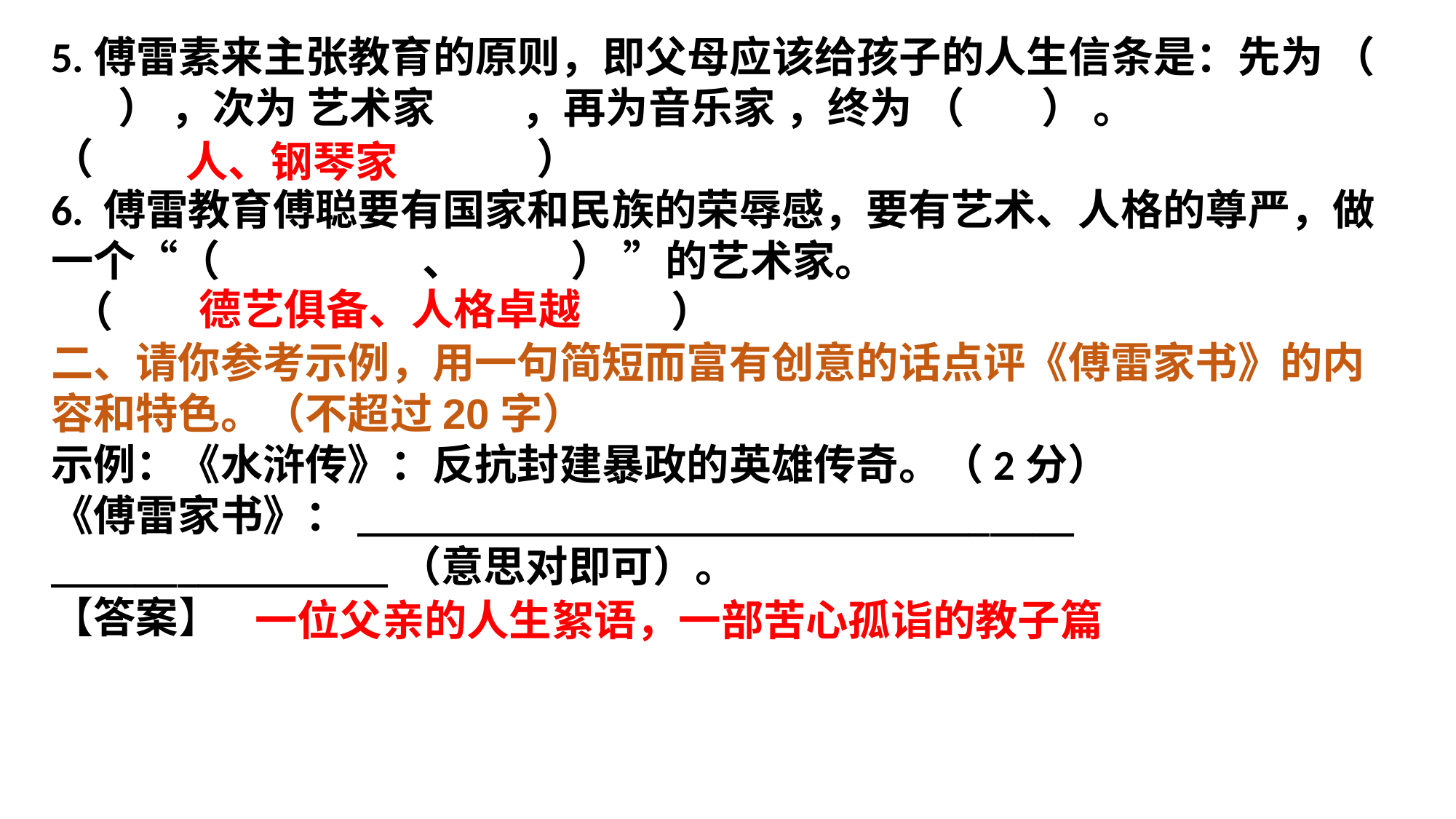

5.傅雷素来主张教育的原则，即父母应该给孩子的人生信条是：先为 （        ） ，次为 艺术家         ，再为音乐家 ，终为 （        ） 。
（                                              ）
6. 傅雷教育傅聪要有国家和民族的荣辱感，要有艺术、人格的尊严，做一个“（                     、           ） ”的艺术家。
 （                                                          ）
二、请你参考示例，用一句简短而富有创意的话点评《傅雷家书》的内容和特色。（不超过20字）
示例：《水浒传》：反抗封建暴政的英雄传奇。（2分）
《傅雷家书》：__________________________________                  ________________（意思对即可）。
【答案】
 人、钢琴家
德艺俱备、人格卓越
 一位父亲的人生絮语，一部苦心孤诣的教子篇